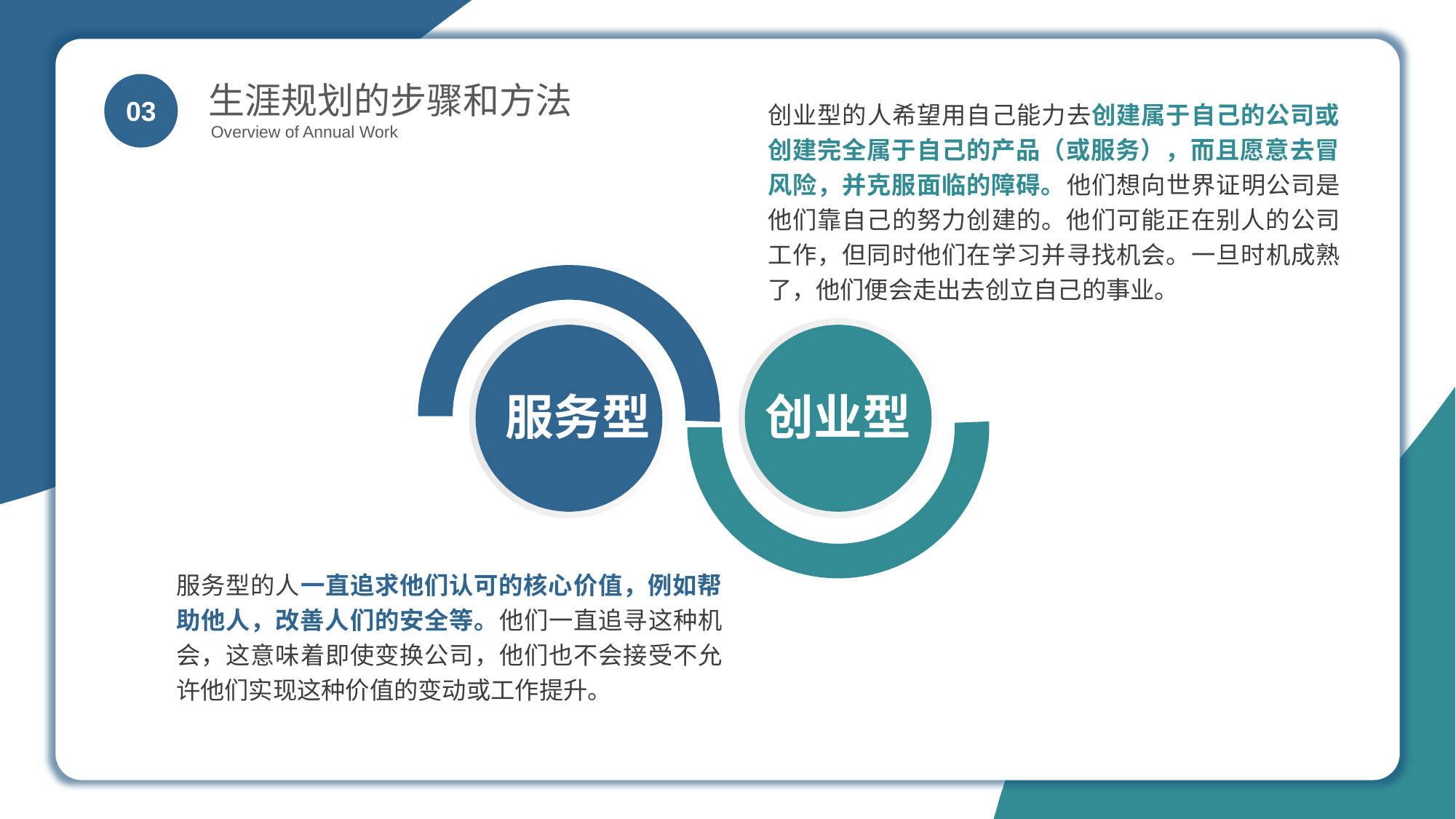

生涯规划的步骤和方法
Overview of Annual Work

03
创业型的人希望用自己能力去创建属于自己的公司或创建完全属于自己的产品（或服务），而且愿意去冒风险，并克服面临的障碍。他们想向世界证明公司是他们靠自己的努力创建的。他们可能正在别人的公司工作，但同时他们在学习并寻找机会。一旦时机成熟了，他们便会走出去创立自己的事业。

服务型
创业型
服务型的人一直追求他们认可的核心价值，例如帮助他人，改善人们的安全等。他们一直追寻这种机会，这意味着即使变换公司，他们也不会接受不允许他们实现这种价值的变动或工作提升。